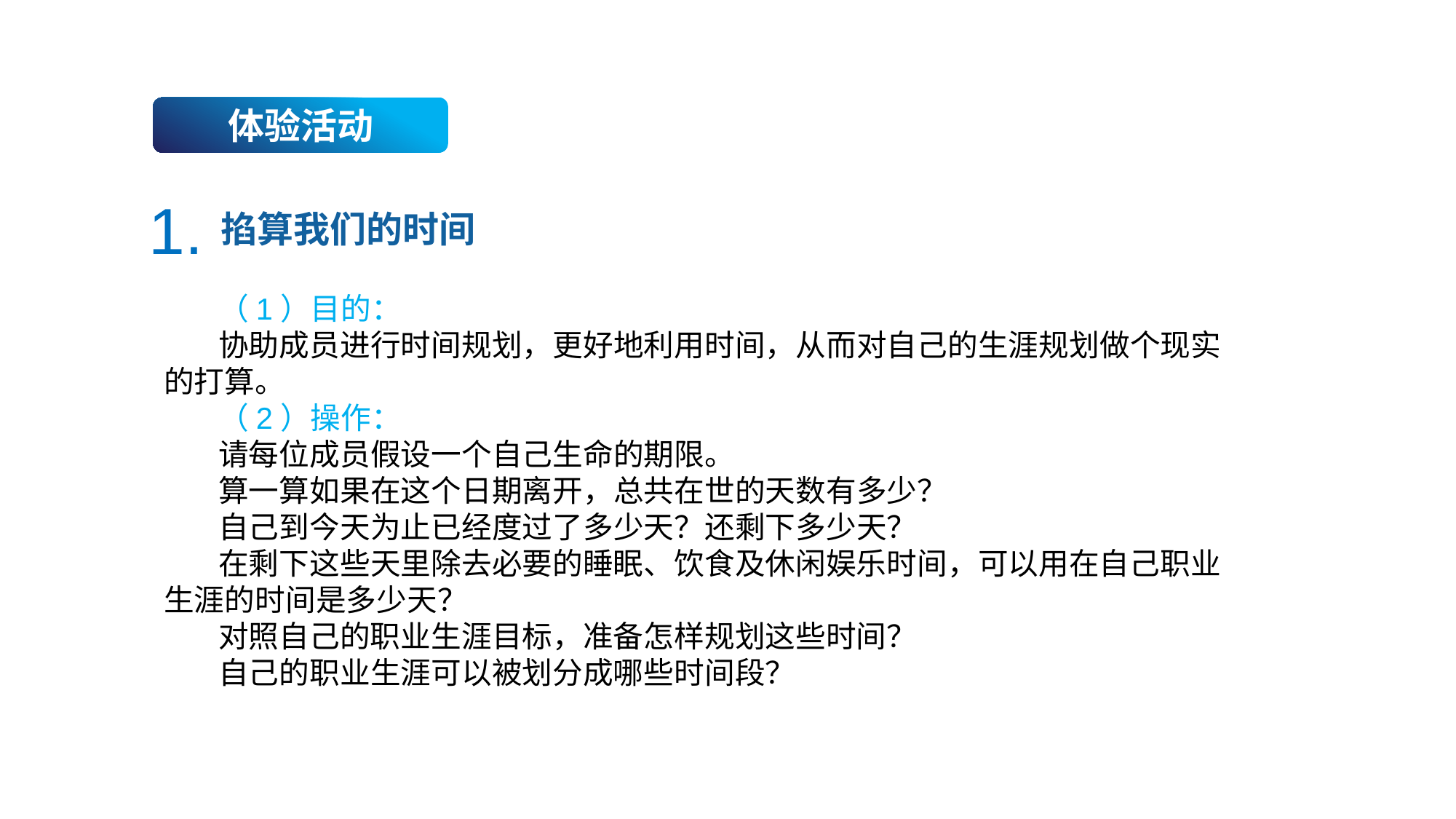

体验活动
1.
掐算我们的时间
（1）目的：
协助成员进行时间规划，更好地利用时间，从而对自己的生涯规划做个现实的打算。
（2）操作：
请每位成员假设一个自己生命的期限。
算一算如果在这个日期离开，总共在世的天数有多少？
自己到今天为止已经度过了多少天？还剩下多少天？
在剩下这些天里除去必要的睡眠、饮食及休闲娱乐时间，可以用在自己职业生涯的时间是多少天？
对照自己的职业生涯目标，准备怎样规划这些时间？
自己的职业生涯可以被划分成哪些时间段？